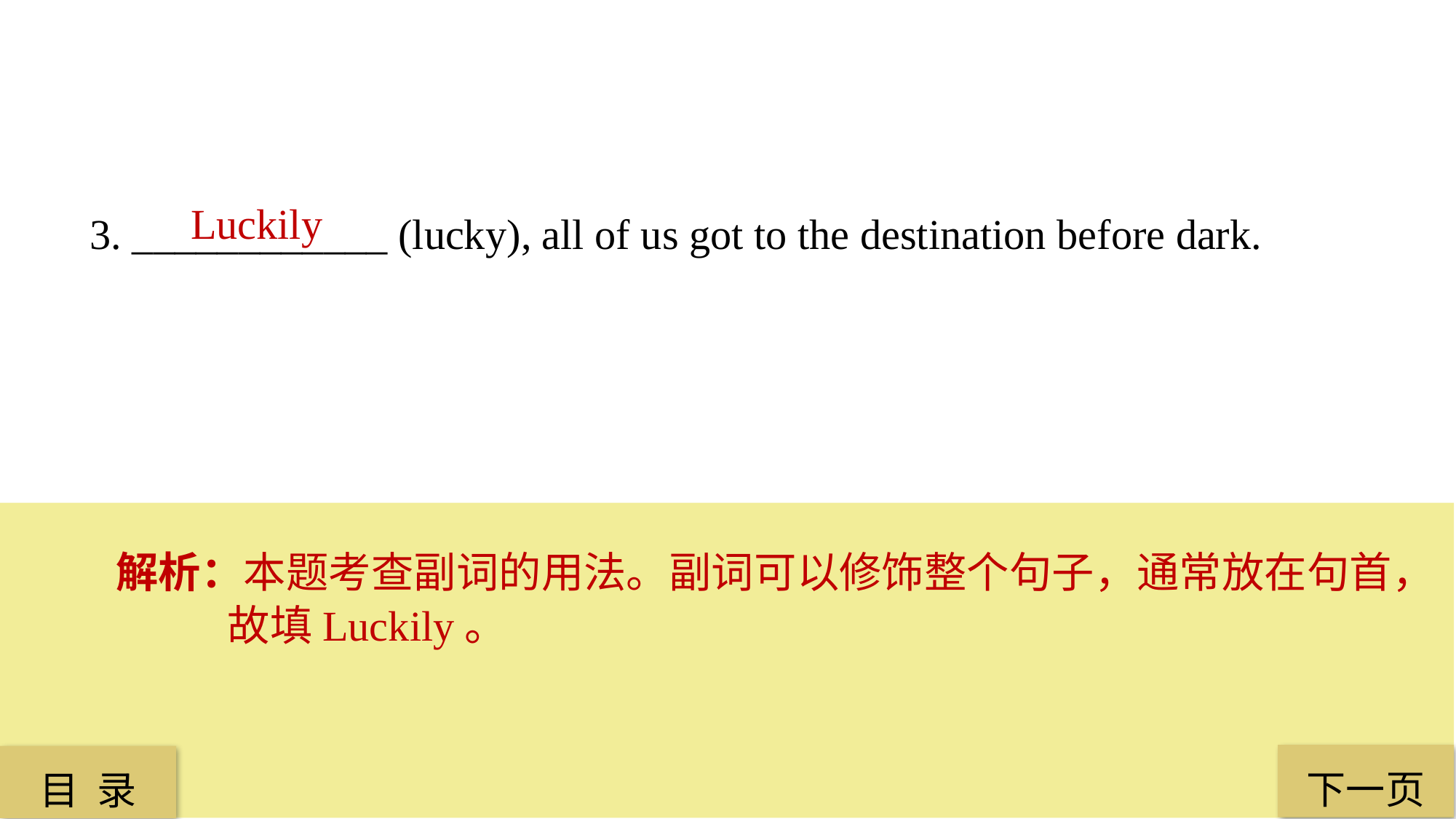

Luckily
3. ____________ (lucky), all of us got to the destination before dark.
解析：本题考查副词的用法。副词可以修饰整个句子，通常放在句首，故填Luckily。